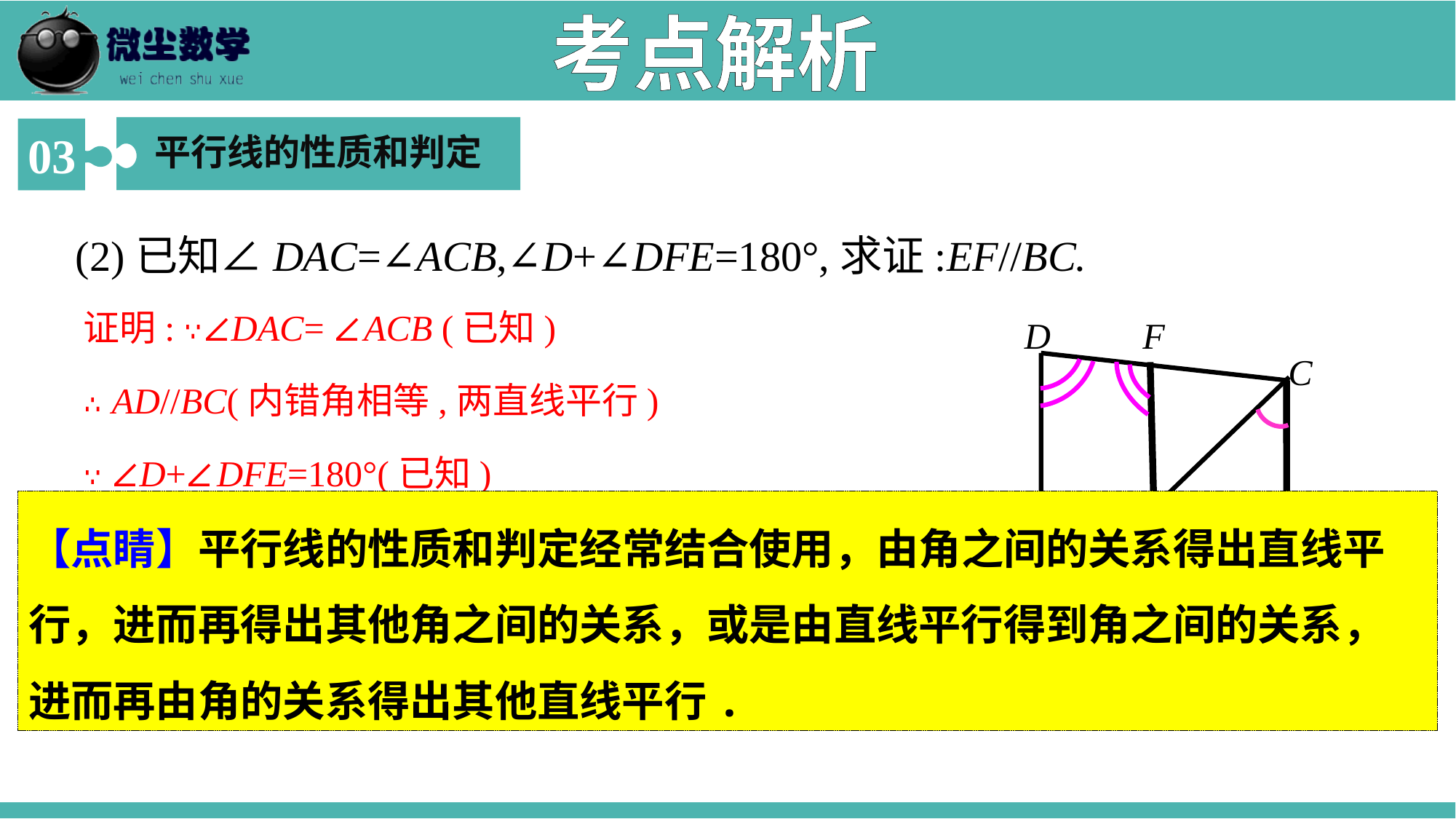

考点解析
平行线的性质和判定
03
(2)已知∠DAC=∠ACB,∠D+∠DFE=180°,求证:EF//BC.
证明: ∵∠DAC= ∠ACB (已知)
∴ AD//BC(内错角相等,两直线平行)
∵ ∠D+∠DFE=180°(已知)
∴ AD// EF(同旁内角互补,两直线平行)
∴ EF// BC(平行于同一条直线的两条直线互相平行)

D
F
C

【点睛】平行线的性质和判定经常结合使用，由角之间的关系得出直线平行，进而再得出其他角之间的关系，或是由直线平行得到角之间的关系，进而再由角的关系得出其他直线平行.

B

E
A